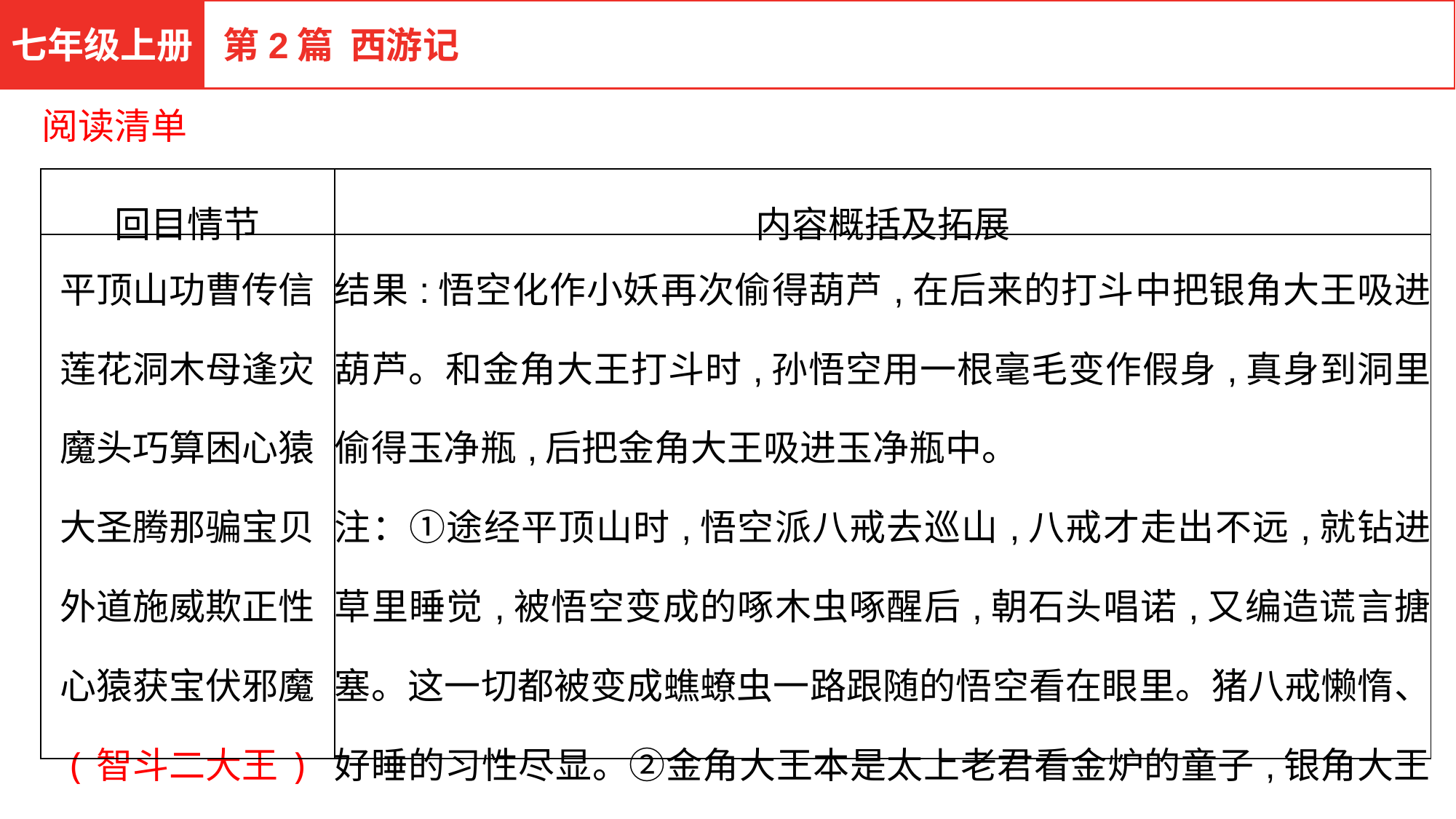

七年级上册
第2篇  西游记
阅读清单
| 回目情节 | 内容概括及拓展 |
| --- | --- |
| 平顶山功曹传信 莲花洞木母逢灾 魔头巧算困心猿 大圣腾那骗宝贝 外道施威欺正性 心猿获宝伏邪魔 (智斗二大王) | 结果:悟空化作小妖再次偷得葫芦,在后来的打斗中把银角大王吸进葫芦。和金角大王打斗时,孙悟空用一根毫毛变作假身,真身到洞里偷得玉净瓶,后把金角大王吸进玉净瓶中。 注：①途经平顶山时,悟空派八戒去巡山,八戒才走出不远,就钻进草里睡觉,被悟空变成的啄木虫啄醒后,朝石头唱诺,又编造谎言搪塞。这一切都被变成蟭蟟虫一路跟随的悟空看在眼里。猪八戒懒惰、好睡的习性尽显。②金角大王本是太上老君看金炉的童子,银角大王是其看银炉的童子。 |